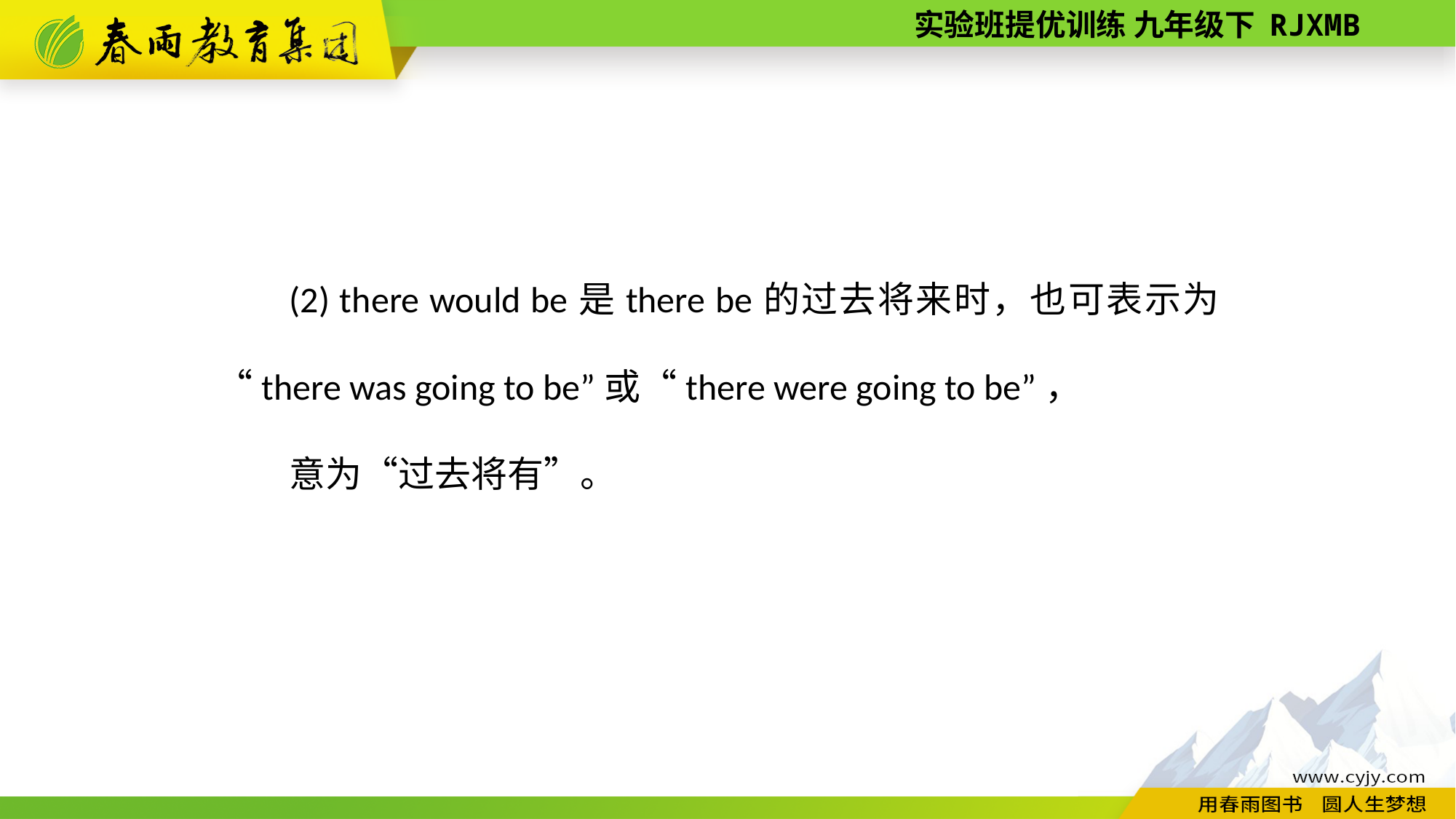

(2) there would be是there be的过去将来时，也可表示为“there was going to be”或“there were going to be”，
意为“过去将有”。